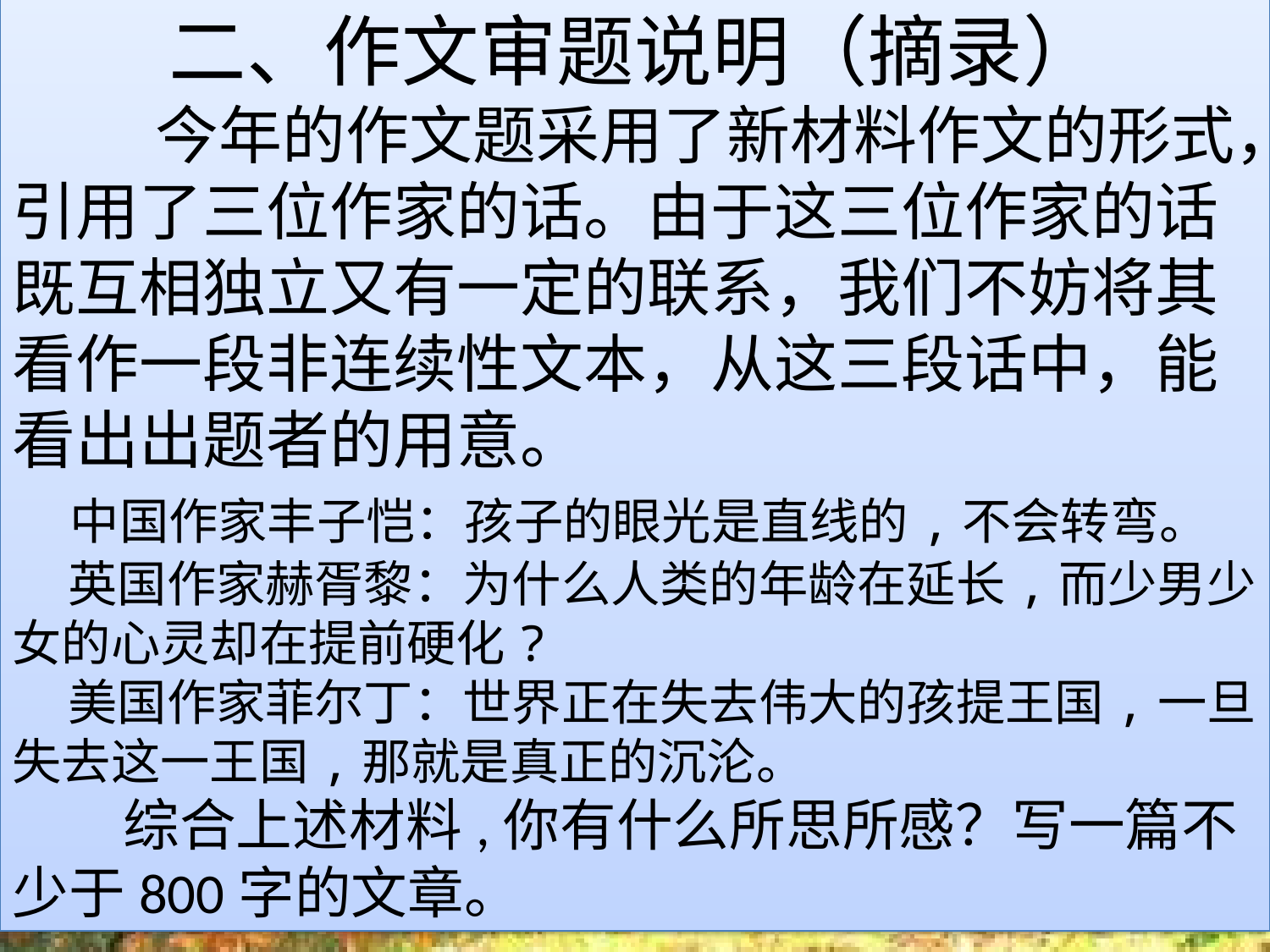

二、作文审题说明（摘录）
         今年的作文题采用了新材料作文的形式，引用了三位作家的话。由于这三位作家的话既互相独立又有一定的联系，我们不妨将其看作一段非连续性文本，从这三段话中，能看出出题者的用意。
   中国作家丰子恺：孩子的眼光是直线的,不会转弯。
    英国作家赫胥黎：为什么人类的年龄在延长,而少男少女的心灵却在提前硬化?
    美国作家菲尔丁：世界正在失去伟大的孩提王国,一旦失去这一王国,那就是真正的沉沦。
         综合上述材料,你有什么所思所感？写一篇不少于800字的文章。